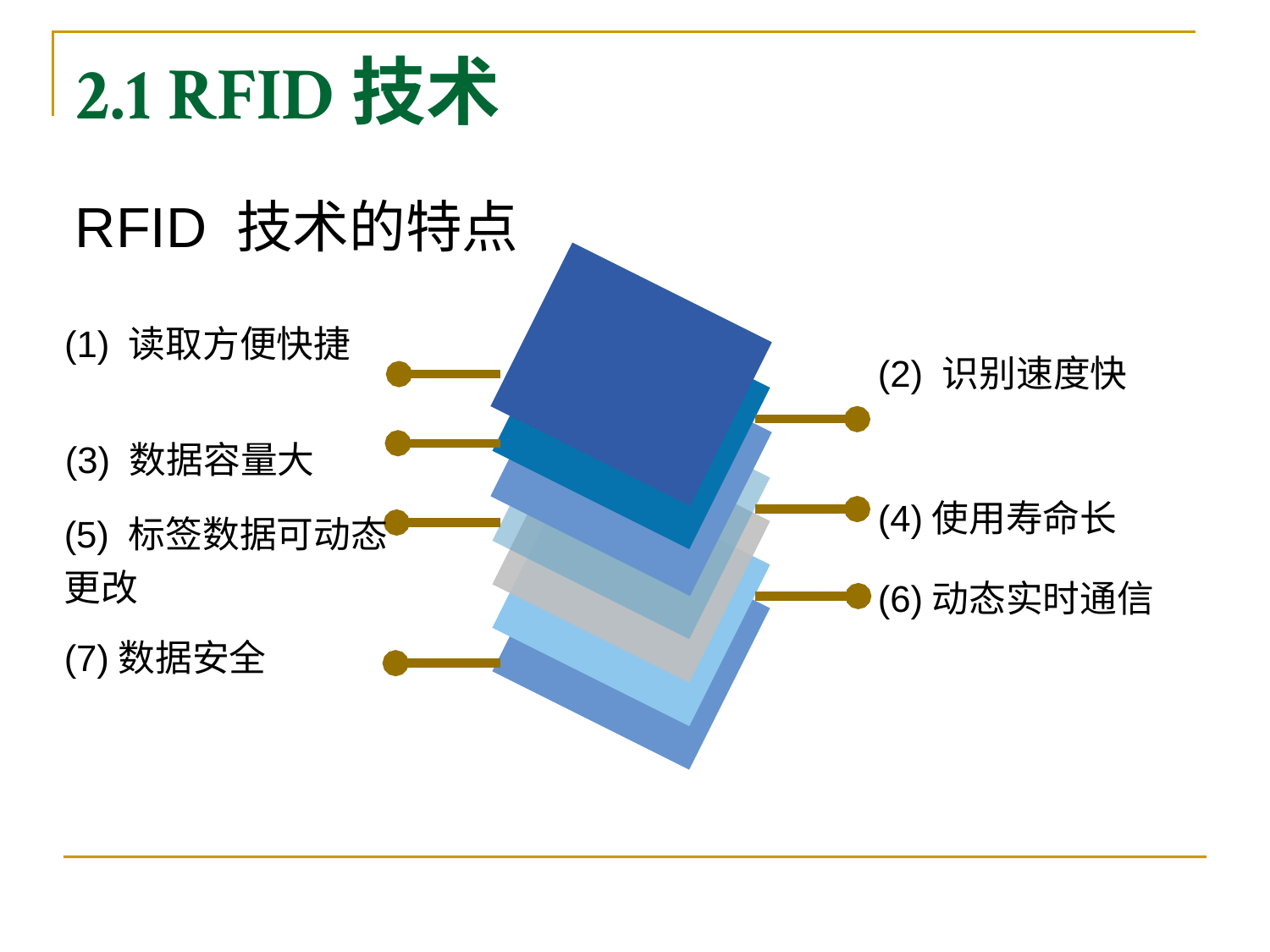

2.1 RFID技术
RFID 技术的特点

(1) 读取方便快捷

(2) 识别速度快
(3) 数据容量大
(4)使用寿命长
(5) 标签数据可动态更改
(6)动态实时通信
(7)数据安全